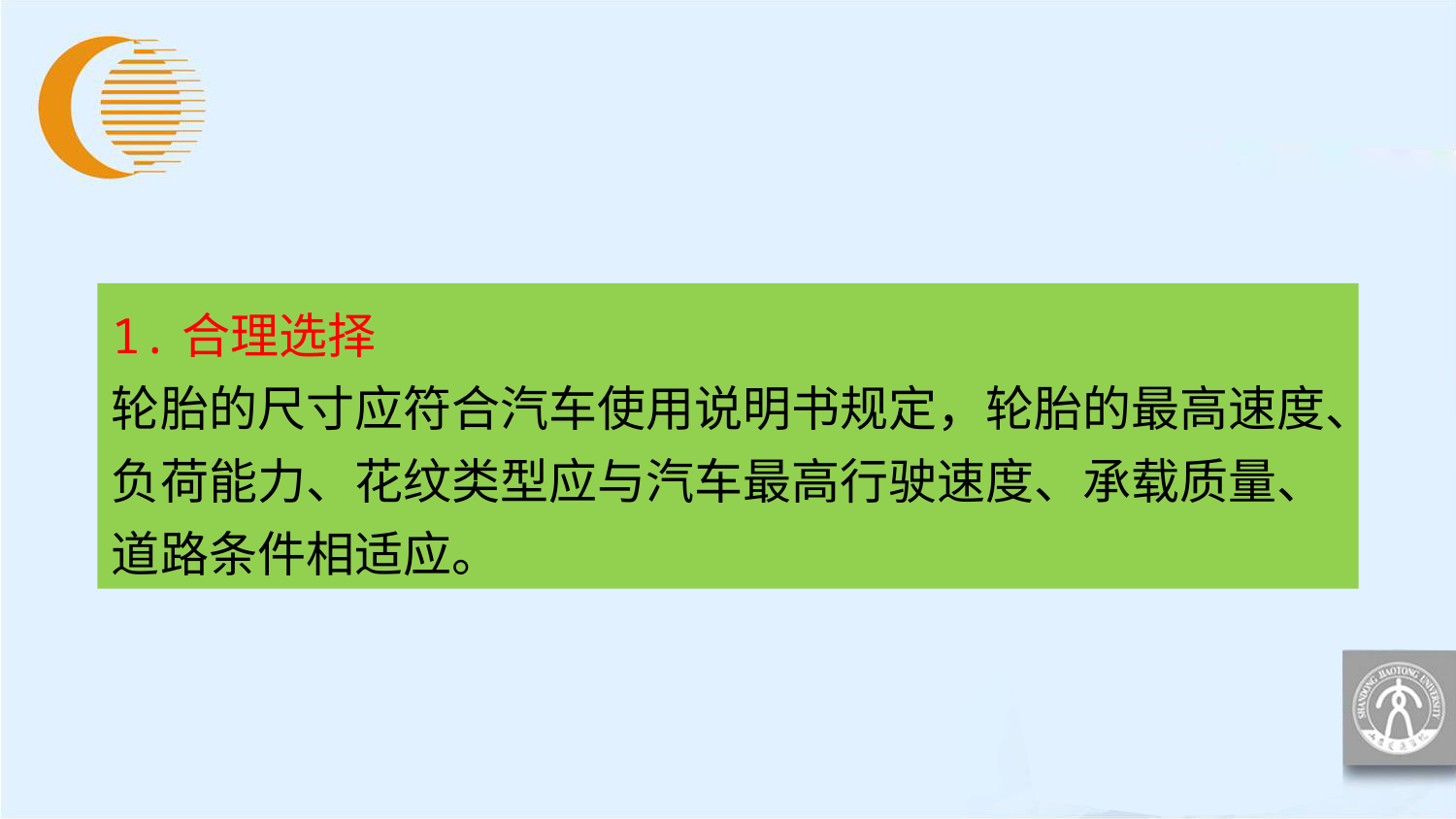

1.合理选择
轮胎的尺寸应符合汽车使用说明书规定，轮胎的最高速度、负荷能力、花纹类型应与汽车最高行驶速度、承载质量、道路条件相适应。